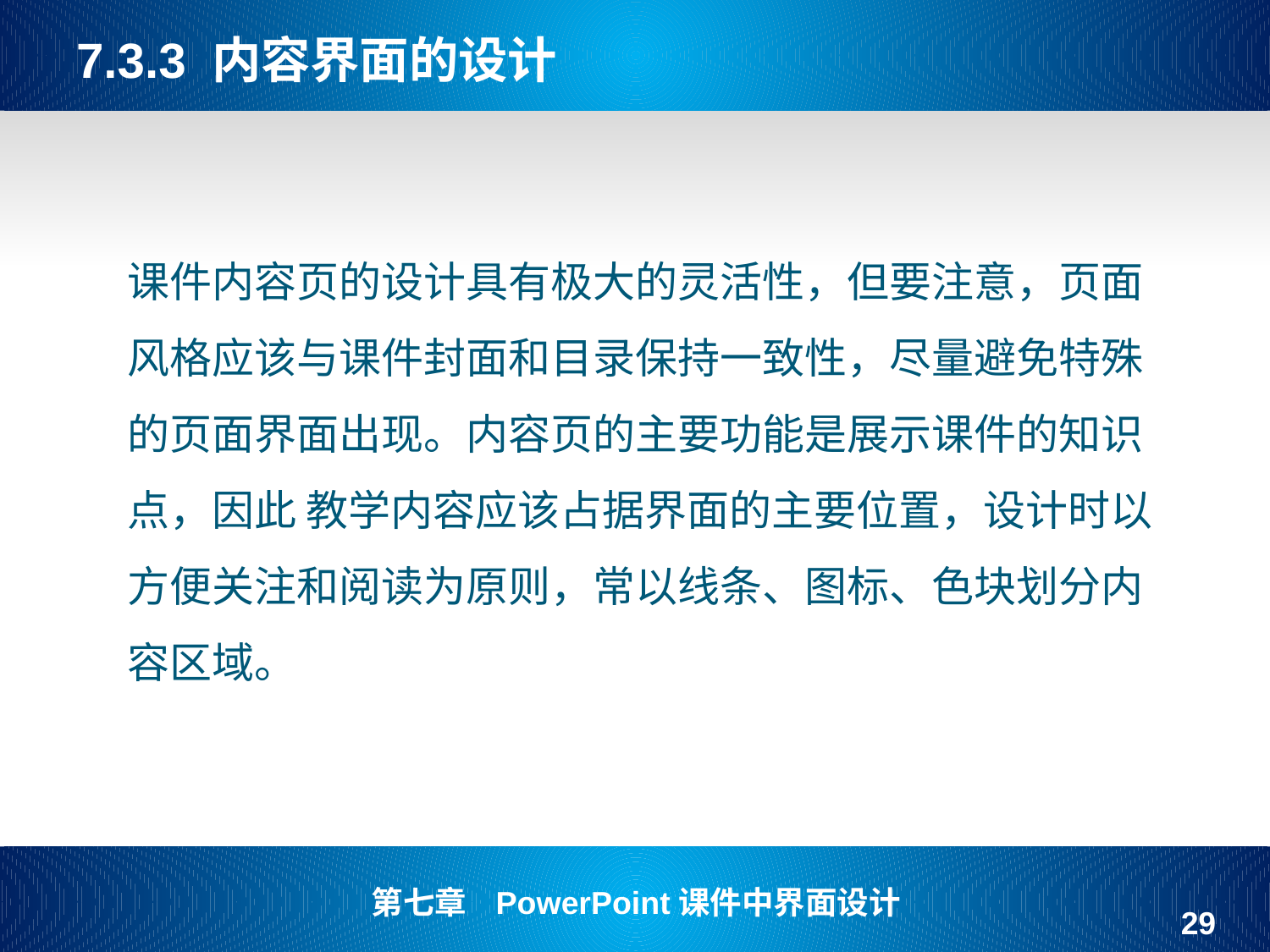

# 7.3.3 内容界面的设计
课件内容页的设计具有极大的灵活性，但要注意，页面风格应该与课件封面和目录保持一致性，尽量避免特殊的页面界面出现。内容页的主要功能是展示课件的知识点，因此 教学内容应该占据界面的主要位置，设计时以方便关注和阅读为原则，常以线条、图标、色块划分内容区域。
29